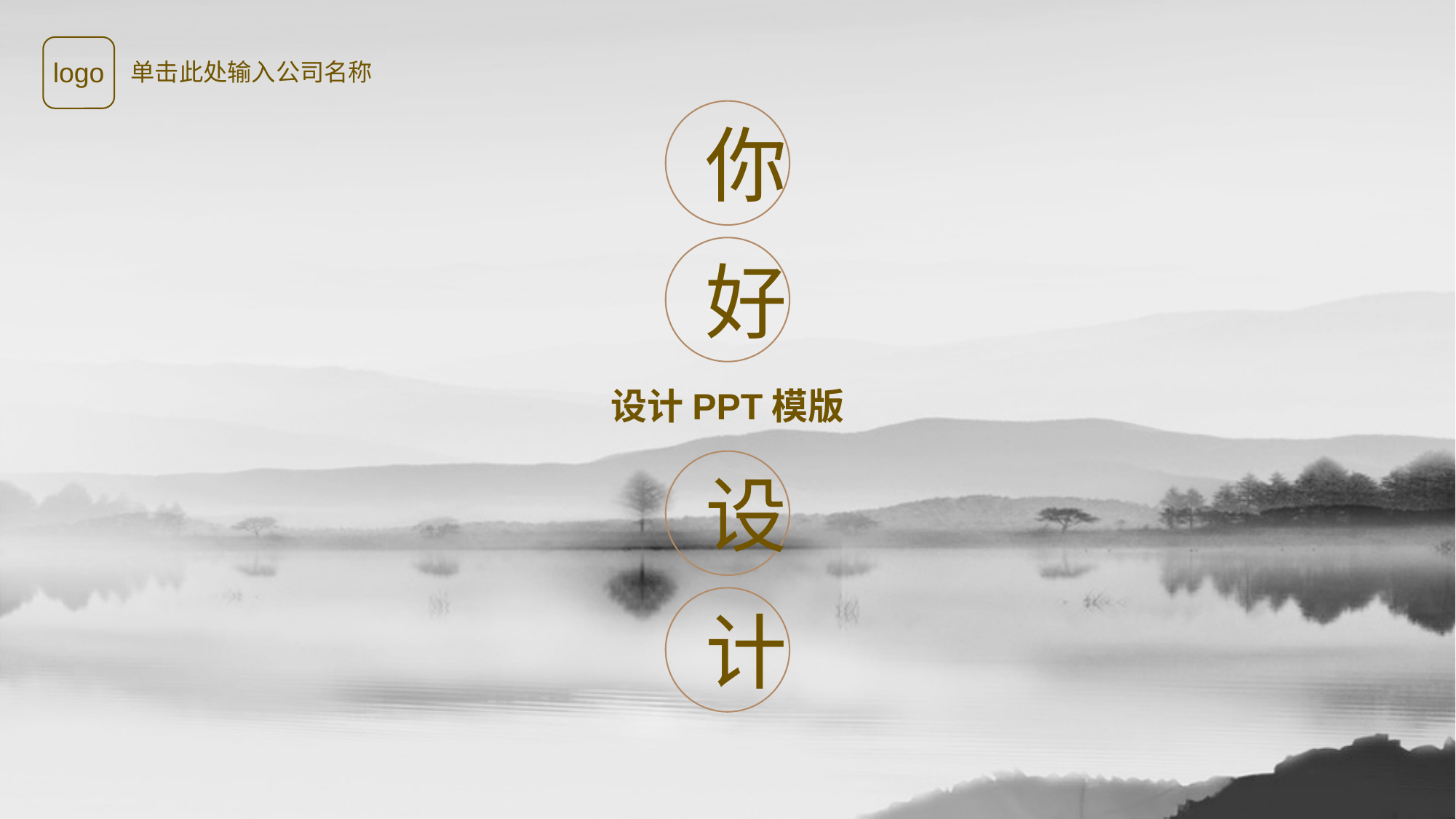

logo
单击此处输入公司名称

你

好
设计PPT模版

设

计